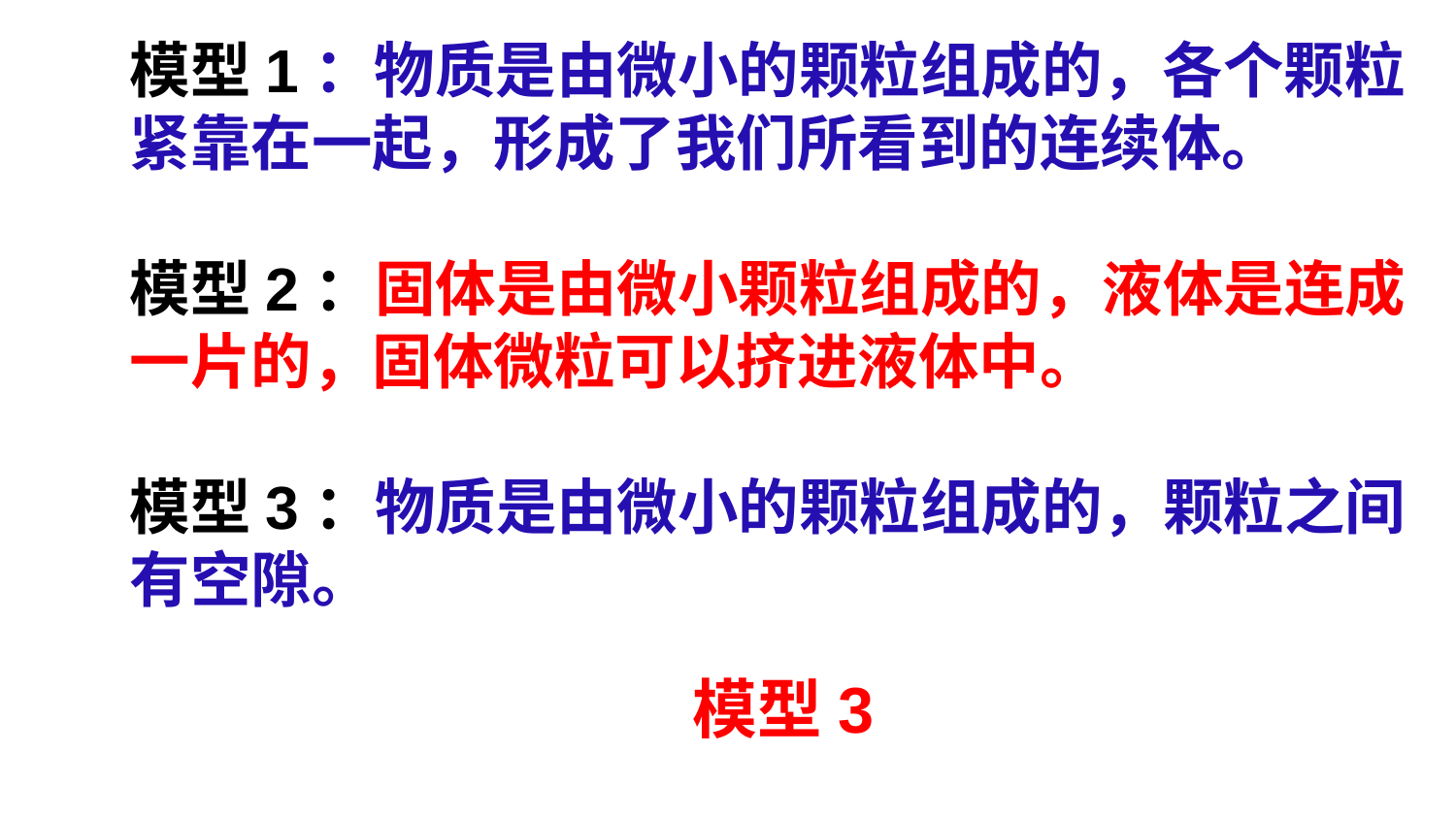

模型1：物质是由微小的颗粒组成的，各个颗粒紧靠在一起，形成了我们所看到的连续体。

模型2：固体是由微小颗粒组成的，液体是连成一片的，固体微粒可以挤进液体中。

模型3：物质是由微小的颗粒组成的，颗粒之间有空隙。

模型3